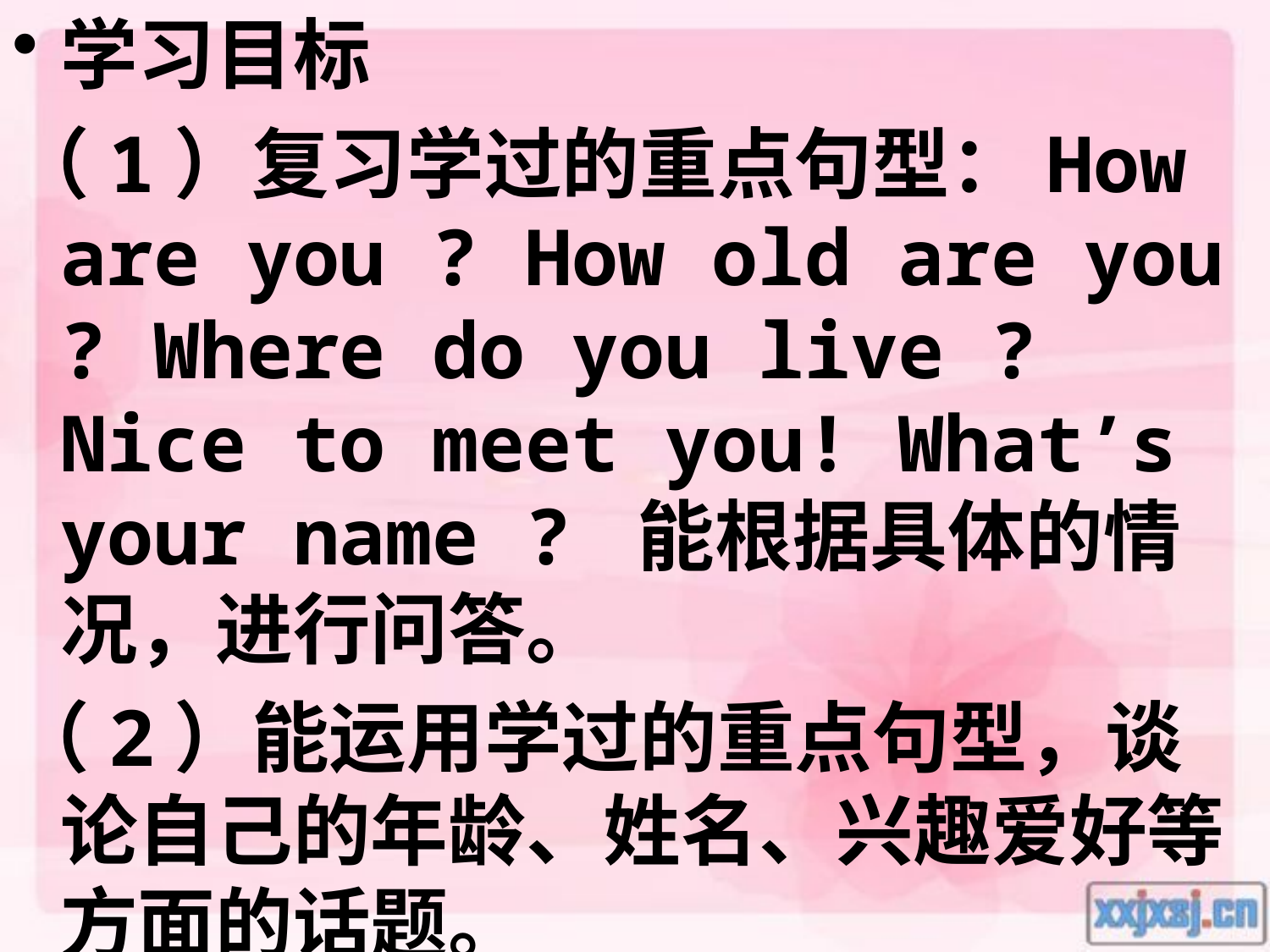

学习目标
（1）复习学过的重点句型：How are you ? How old are you ? Where do you live ? Nice to meet you! What’s your name ? 能根据具体的情况，进行问答。
（2）能运用学过的重点句型，谈论自己的年龄、姓名、兴趣爱好等方面的话题。